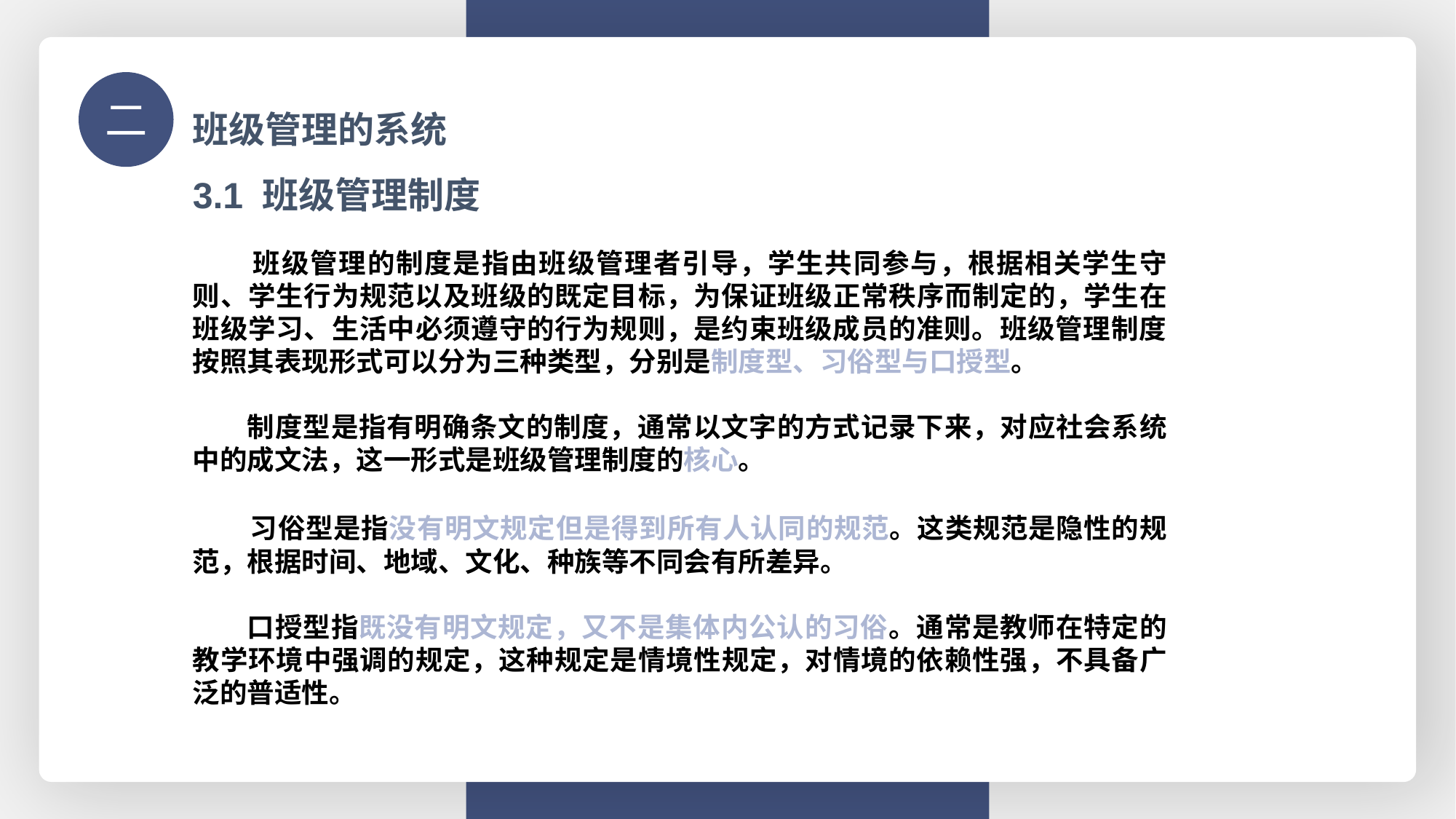

班级管理的系统
二
3.1 班级管理制度
       班级管理的制度是指由班级管理者引导，学生共同参与，根据相关学生守则、学生行为规范以及班级的既定目标，为保证班级正常秩序而制定的，学生在班级学习、生活中必须遵守的行为规则，是约束班级成员的准则。班级管理制度按照其表现形式可以分为三种类型，分别是制度型、习俗型与口授型。

       制度型是指有明确条文的制度，通常以文字的方式记录下来，对应社会系统中的成文法，这一形式是班级管理制度的核心。

       习俗型是指没有明文规定但是得到所有人认同的规范。这类规范是隐性的规范，根据时间、地域、文化、种族等不同会有所差异。

       口授型指既没有明文规定，又不是集体内公认的习俗。通常是教师在特定的教学环境中强调的规定，这种规定是情境性规定，对情境的依赖性强，不具备广泛的普适性。